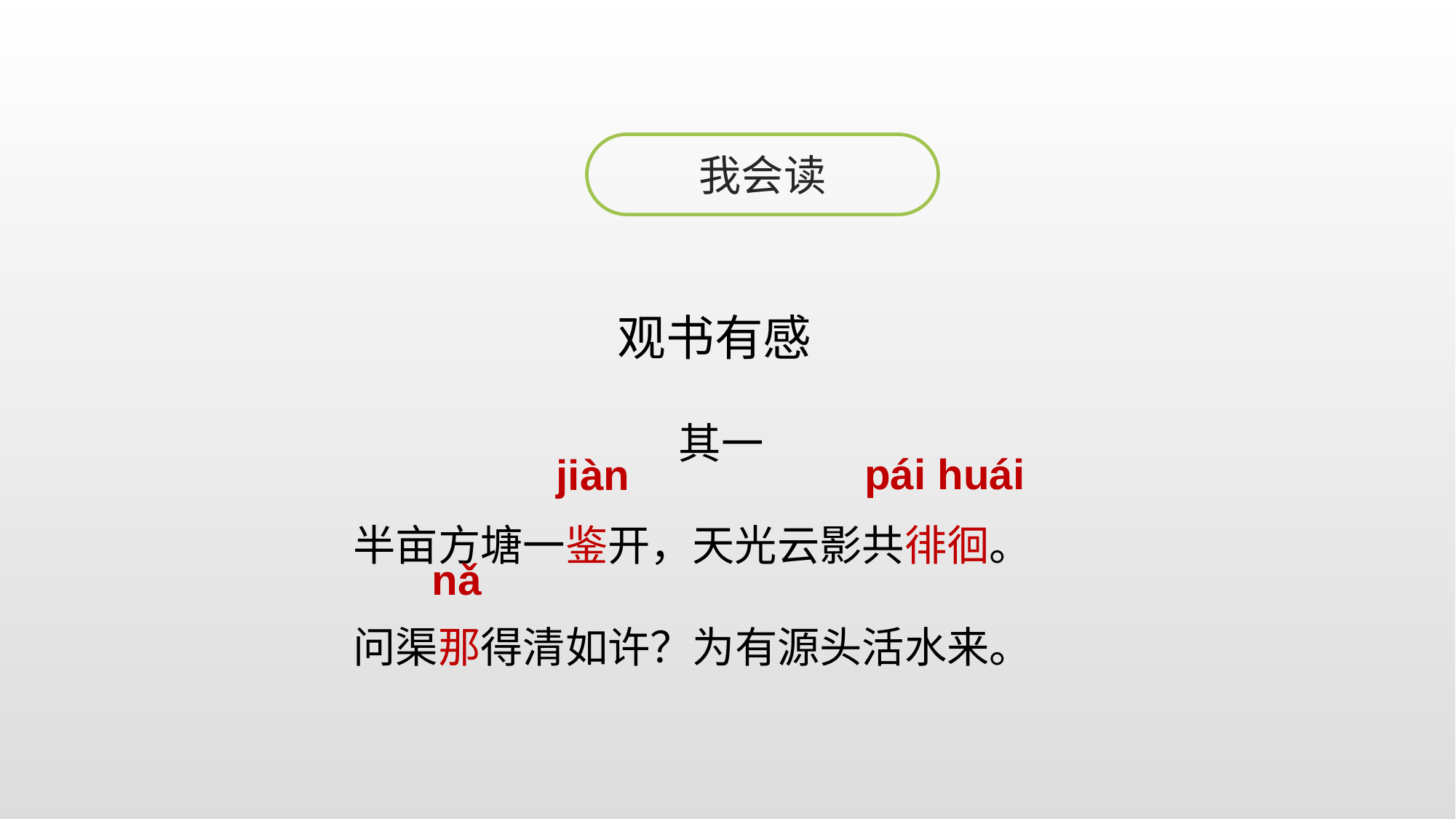

我会读
   观书有感
     其一
半亩方塘一鉴开，天光云影共徘徊。
问渠那得清如许？为有源头活水来。

pái huái
jiàn
nǎ